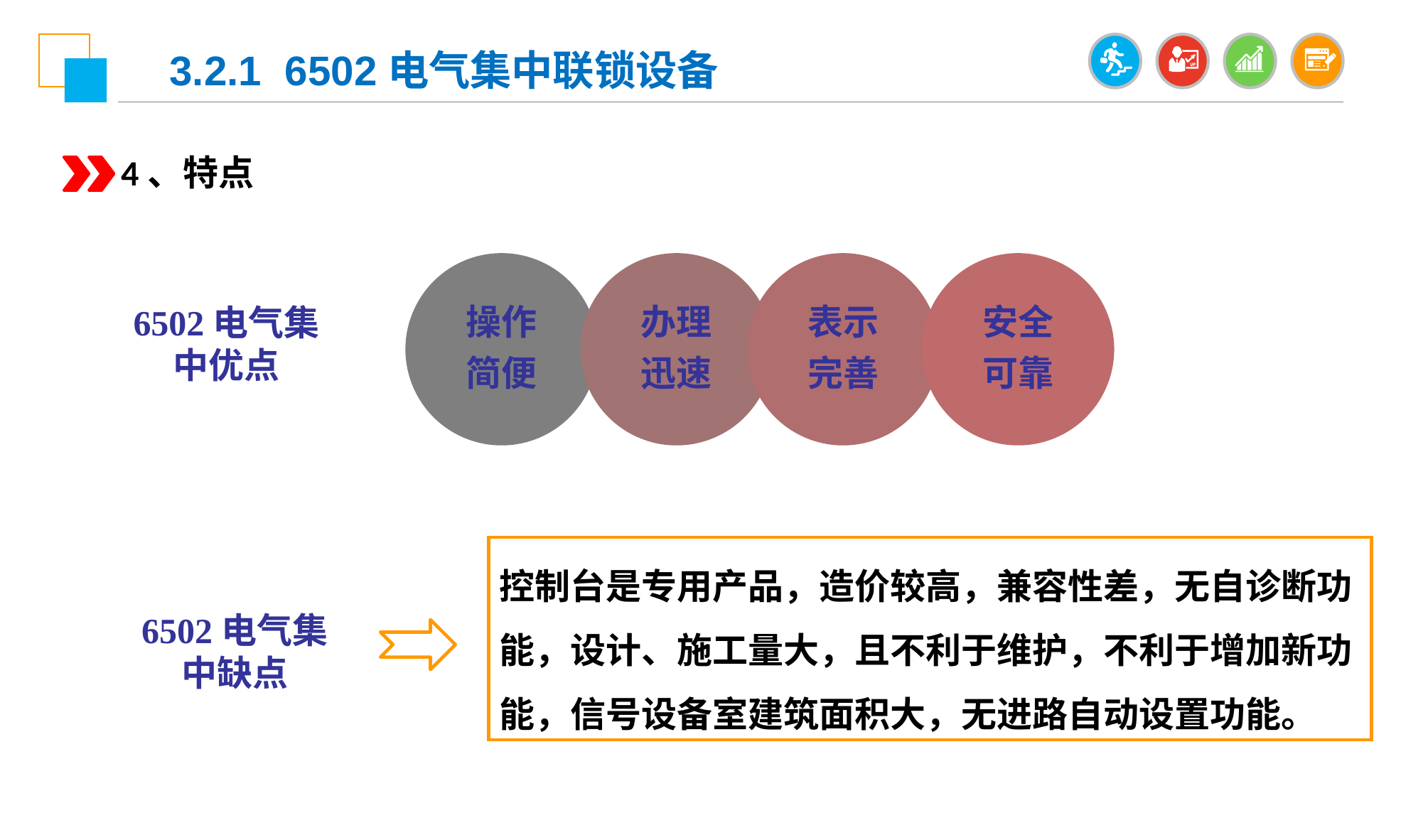

3.2.1  6502电气集中联锁设备
4、特点

操作
简便

办理
迅速

表示
完善

安全
可靠
6502电气集中优点
控制台是专用产品，造价较高，兼容性差，无自诊断功能，设计、施工量大，且不利于维护，不利于增加新功能，信号设备室建筑面积大，无进路自动设置功能。
6502电气集中缺点